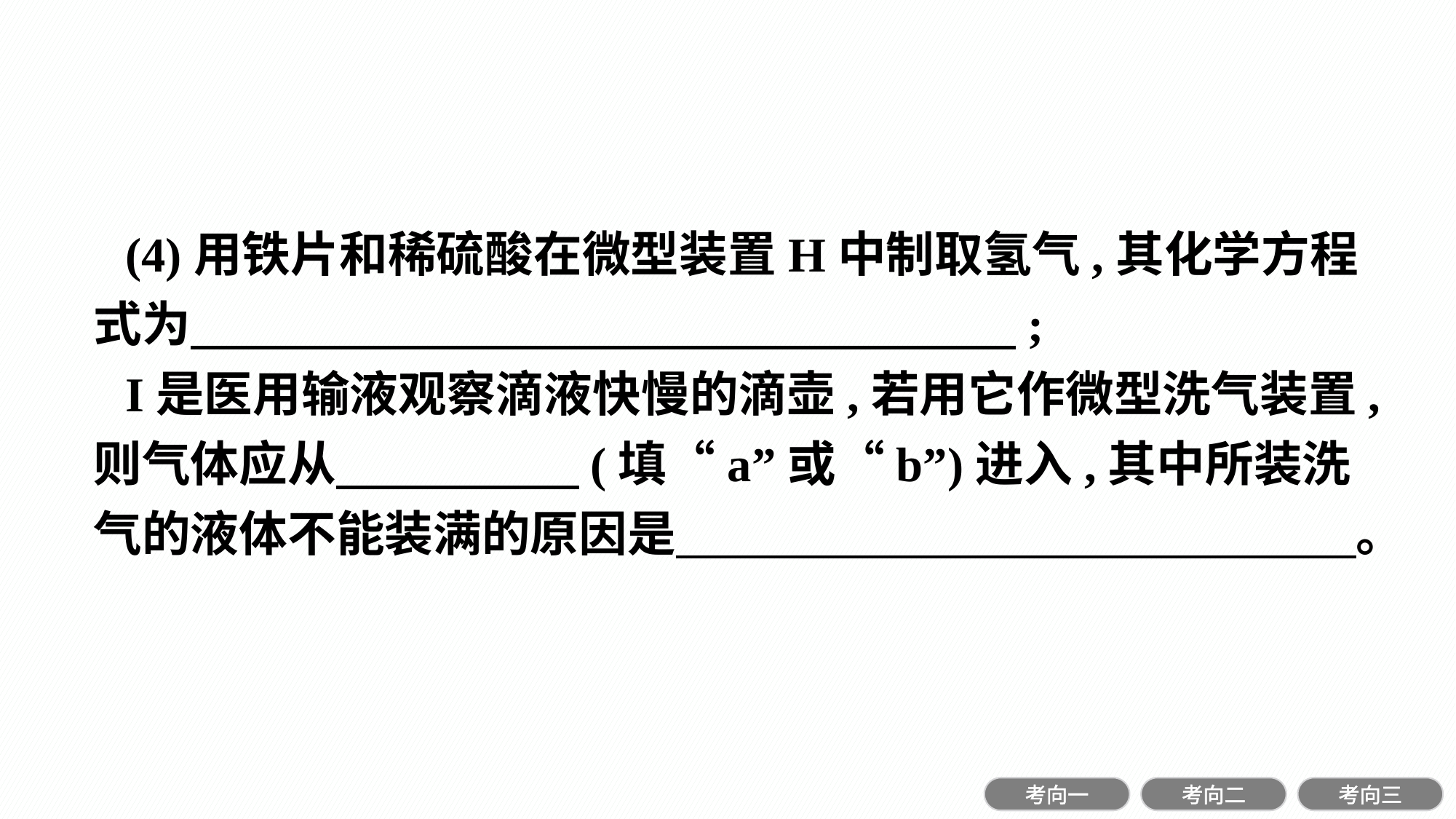

(4)用铁片和稀硫酸在微型装置H中制取氢气,其化学方程式为　　　　　　　　　　　　　　　　　;
I是医用输液观察滴液快慢的滴壶,若用它作微型洗气装置,则气体应从　　　　　(填“a”或“b”)进入,其中所装洗气的液体不能装满的原因是　　　　　　　　　　　　　　。